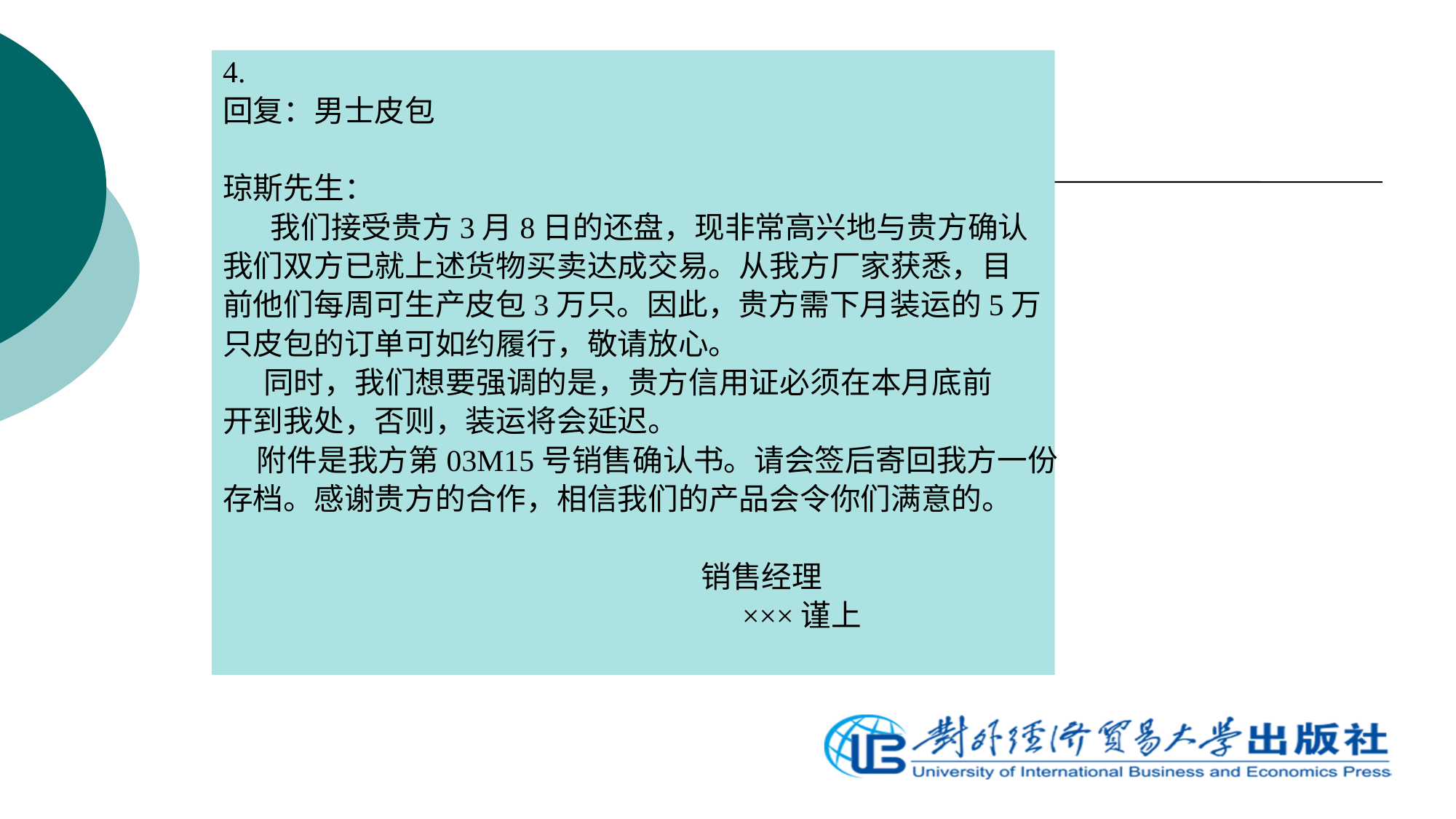

4.
回复：男士皮包

琼斯先生：
      我们接受贵方3月8日的还盘，现非常高兴地与贵方确认
我们双方已就上述货物买卖达成交易。从我方厂家获悉，目
前他们每周可生产皮包3万只。因此，贵方需下月装运的5万
只皮包的订单可如约履行，敬请放心。
     同时，我们想要强调的是，贵方信用证必须在本月底前
开到我处，否则，装运将会延迟。
    附件是我方第03M15号销售确认书。请会签后寄回我方一份
存档。感谢贵方的合作，相信我们的产品会令你们满意的。

                                                                      销售经理
                                                                    ×××谨上